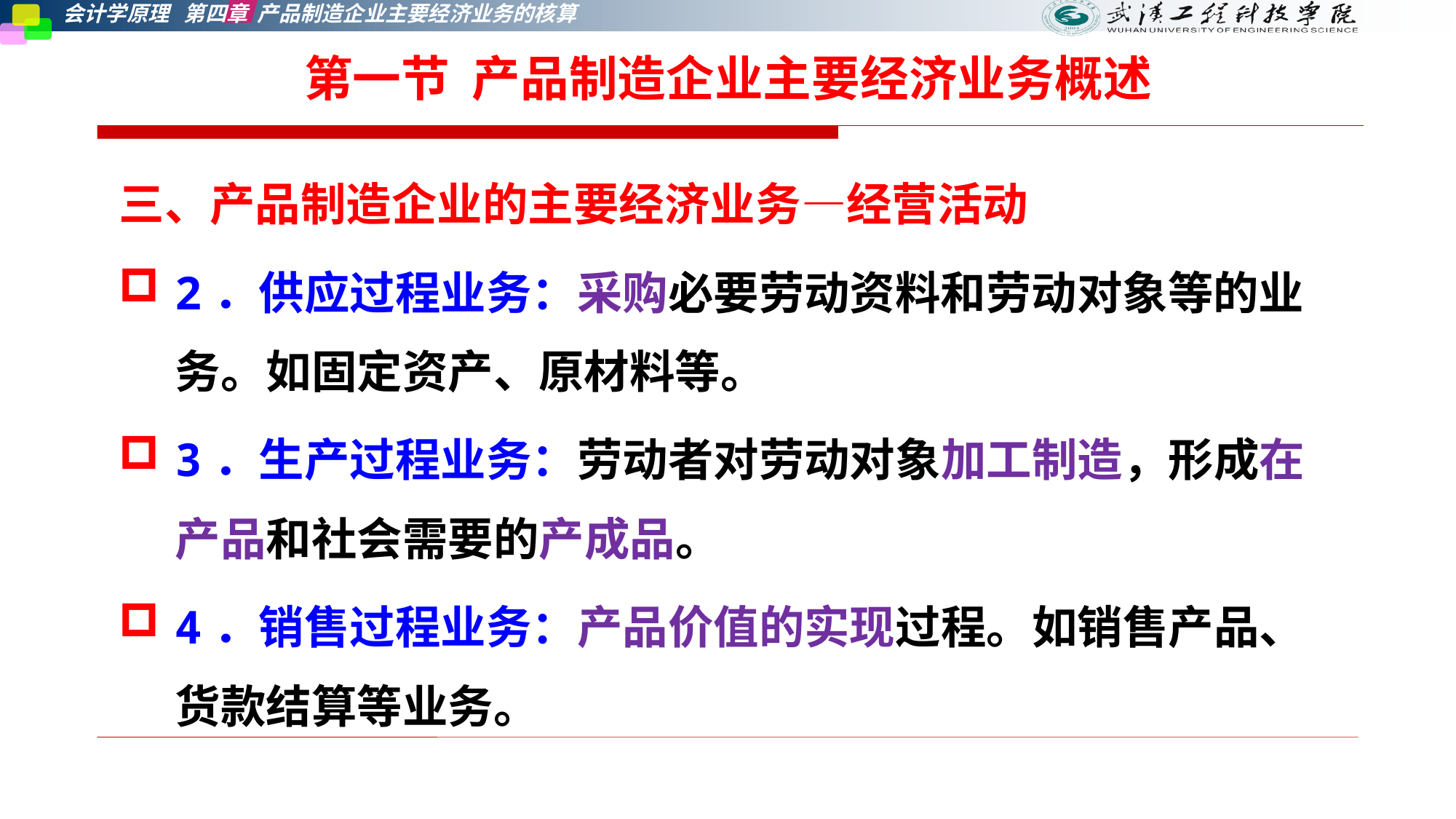

第一节  产品制造企业主要经济业务概述
三、产品制造企业的主要经济业务—经营活动
2．供应过程业务：采购必要劳动资料和劳动对象等的业务。如固定资产、原材料等。
3．生产过程业务：劳动者对劳动对象加工制造，形成在产品和社会需要的产成品。
4．销售过程业务：产品价值的实现过程。如销售产品、货款结算等业务。